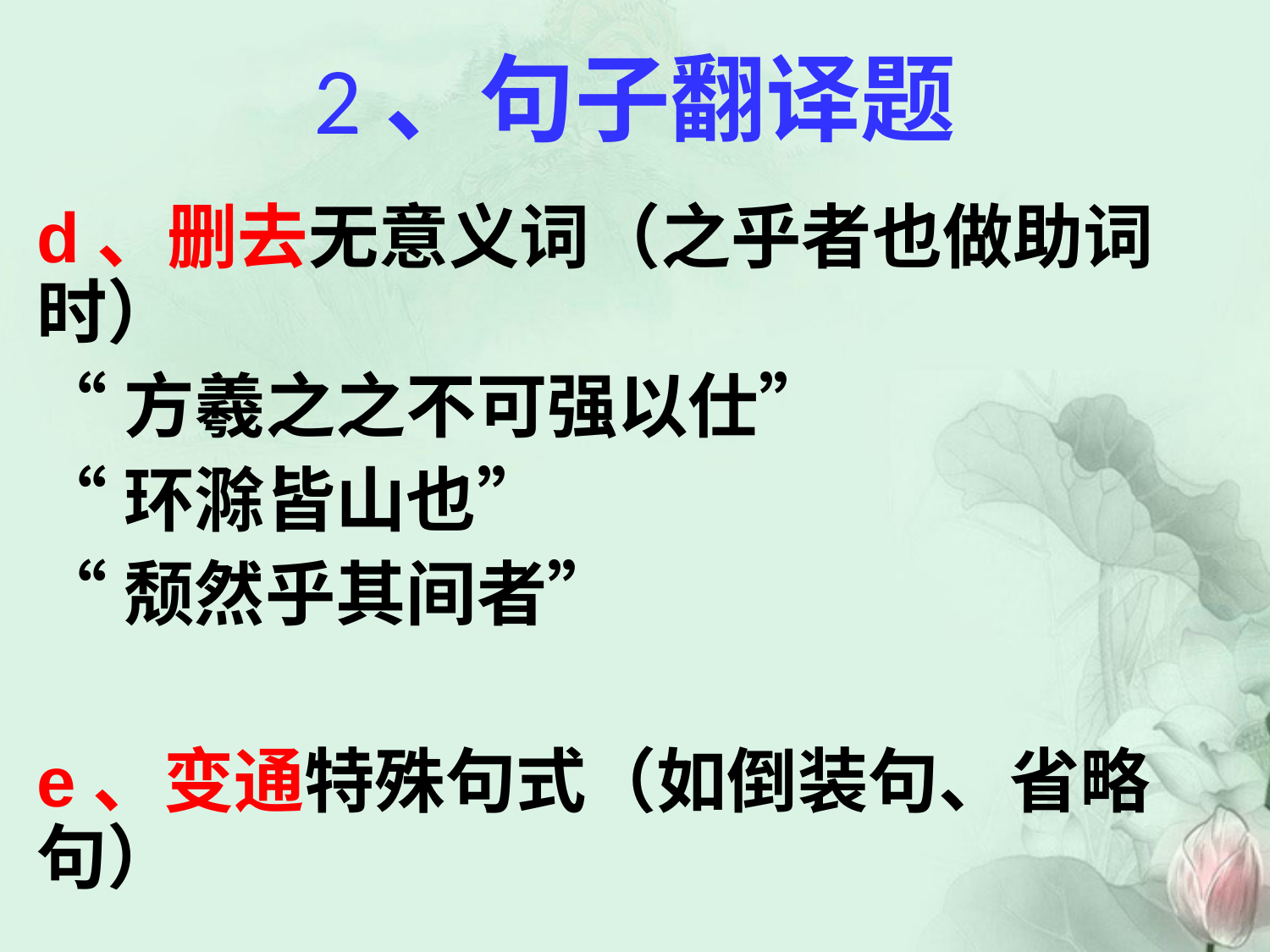

# 2、句子翻译题
d、删去无意义词（之乎者也做助词时）
“方羲之之不可强以仕”
“环滁皆山也”
“颓然乎其间者”

e、变通特殊句式（如倒装句、省略句）